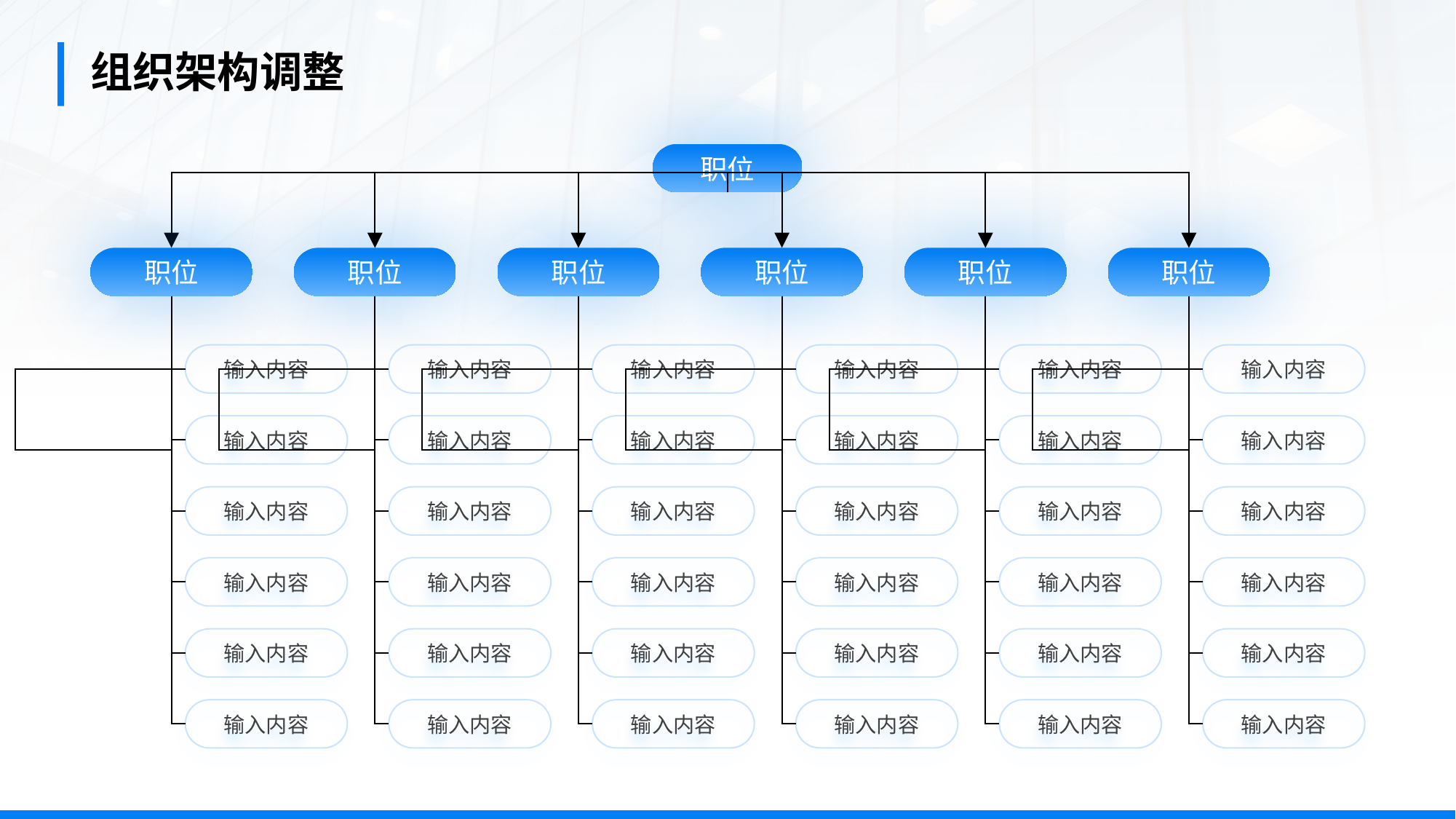

组织架构调整
职位
职位
职位
职位
职位
职位
职位
输入内容
输入内容
输入内容
输入内容
输入内容
输入内容
输入内容
输入内容
输入内容
输入内容
输入内容
输入内容
输入内容
输入内容
输入内容
输入内容
输入内容
输入内容
输入内容
输入内容
输入内容
输入内容
输入内容
输入内容
输入内容
输入内容
输入内容
输入内容
输入内容
输入内容
输入内容
输入内容
输入内容
输入内容
输入内容
输入内容